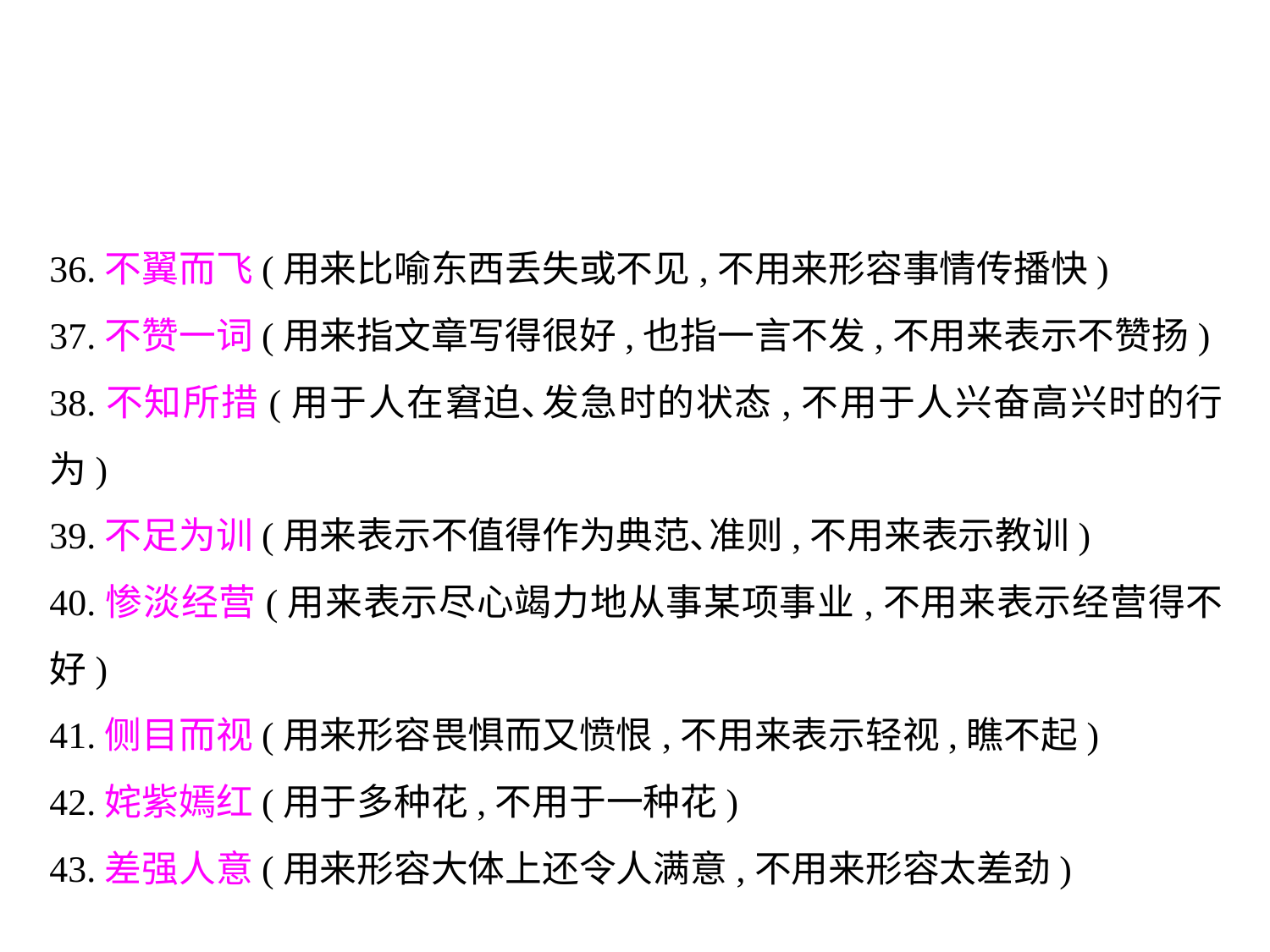

36.不翼而飞(用来比喻东西丢失或不见,不用来形容事情传播快)
37.不赞一词(用来指文章写得很好,也指一言不发,不用来表示不赞扬)
38.不知所措(用于人在窘迫､发急时的状态,不用于人兴奋高兴时的行为)
39.不足为训(用来表示不值得作为典范､准则,不用来表示教训)
40.惨淡经营(用来表示尽心竭力地从事某项事业,不用来表示经营得不好)
41.侧目而视(用来形容畏惧而又愤恨,不用来表示轻视,瞧不起)
42.姹紫嫣红(用于多种花,不用于一种花)
43.差强人意(用来形容大体上还令人满意,不用来形容太差劲)